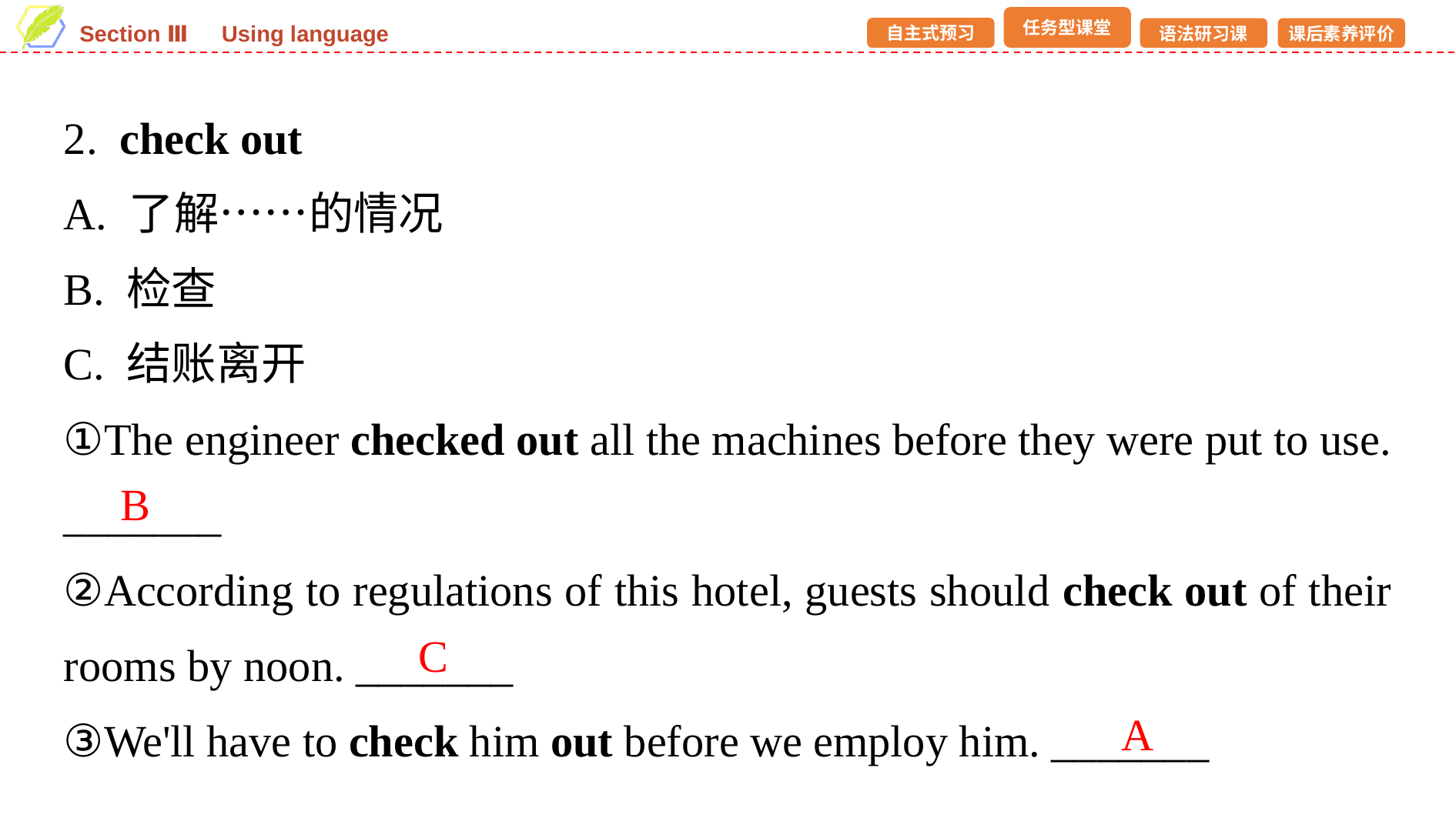

2.  check out
A. 了解……的情况
B. 检查
C. 结账离开
①The engineer checked out all the machines before they were put to use. _______
②According to regulations of this hotel, guests should check out of their rooms by noon. _______
③We'll have to check him out before we employ him. _______
B
C
A